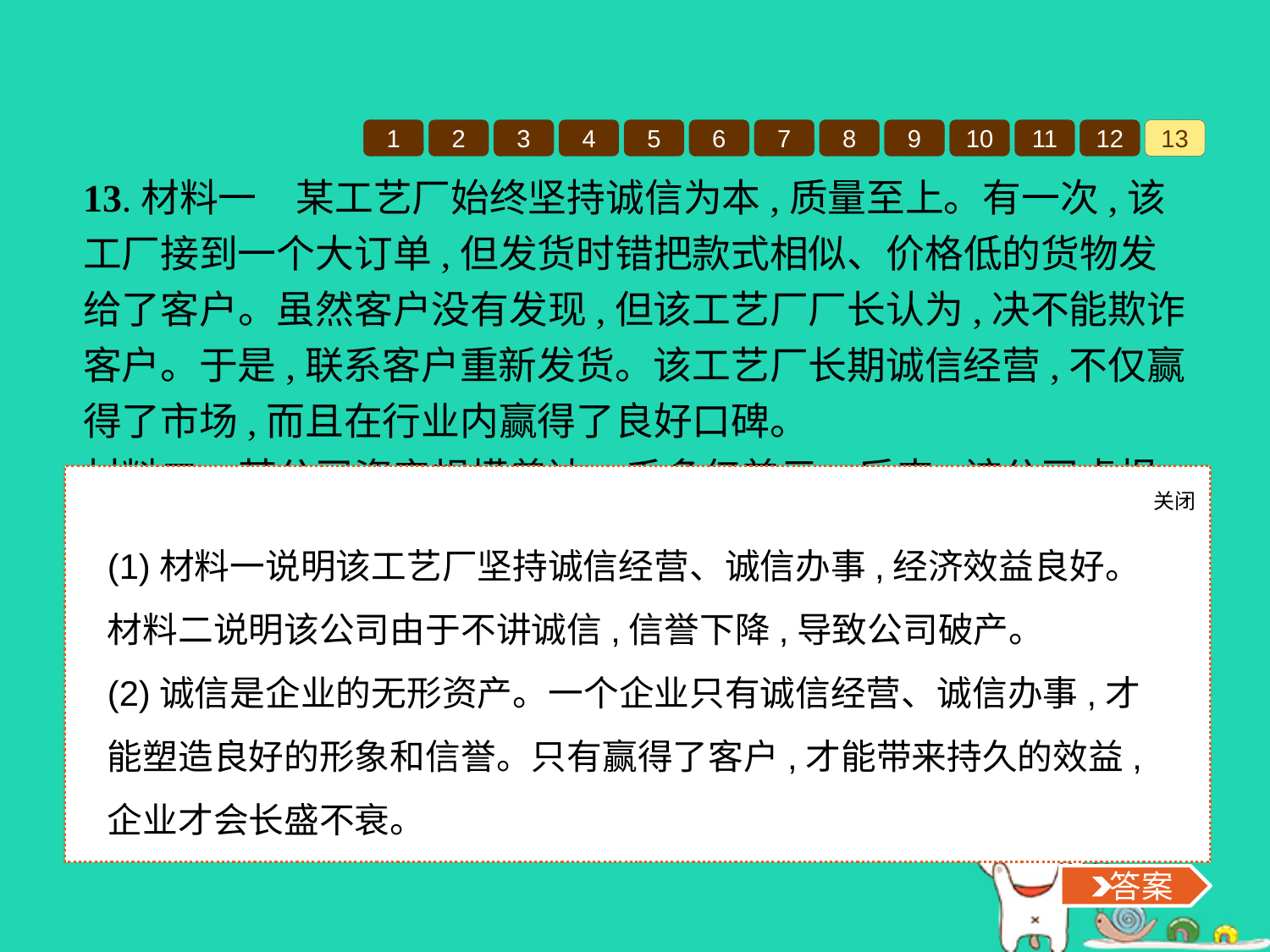

1
2
3
4
5
6
7
8
9
10
11
12
13
13.材料一　某工艺厂始终坚持诚信为本,质量至上。有一次,该工厂接到一个大订单,但发货时错把款式相似、价格低的货物发给了客户。虽然客户没有发现,但该工艺厂厂长认为,决不能欺诈客户。于是,联系客户重新发货。该工艺厂长期诚信经营,不仅赢得了市场,而且在行业内赢得了良好口碑。
材料二　某公司资产规模曾达一千多亿美元。后来,该公司虚报盈利、少列债务等财务造假行为被曝光,企业经营状况急转直下,股票大跌,最后不得不宣告破产,投资者因此蒙受巨大损失。
(1)两则材料分别说明了什么问题?
(2)结合以上案例,谈谈诚信经营对企业发展的作用。

关闭
  答案

(1)材料一说明该工艺厂坚持诚信经营、诚信办事,经济效益良好。材料二说明该公司由于不讲诚信,信誉下降,导致公司破产。
(2)诚信是企业的无形资产。一个企业只有诚信经营、诚信办事,才能塑造良好的形象和信誉。只有赢得了客户,才能带来持久的效益,企业才会长盛不衰。
  答案